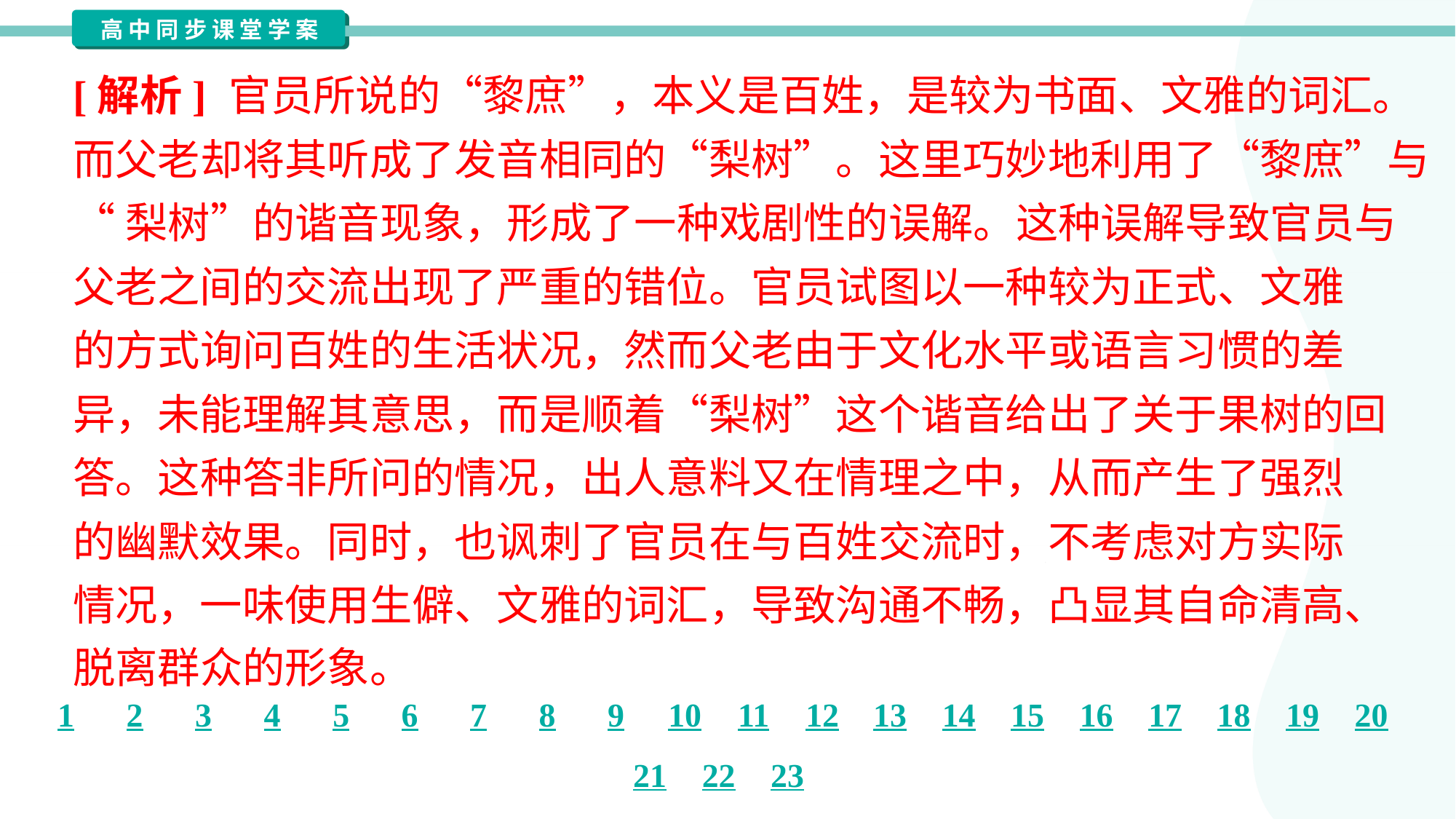

[解析] 官员所说的“黎庶”，本义是百姓，是较为书面、文雅的词汇。
而父老却将其听成了发音相同的“梨树”。这里巧妙地利用了“黎庶”与
“梨树”的谐音现象，形成了一种戏剧性的误解。这种误解导致官员与
父老之间的交流出现了严重的错位。官员试图以一种较为正式、文雅
的方式询问百姓的生活状况，然而父老由于文化水平或语言习惯的差
异，未能理解其意思，而是顺着“梨树”这个谐音给出了关于果树的回
答。这种答非所问的情况，出人意料又在情理之中，从而产生了强烈
的幽默效果。同时，也讽刺了官员在与百姓交流时，不考虑对方实际
情况，一味使用生僻、文雅的词汇，导致沟通不畅，凸显其自命清高、
脱离群众的形象。